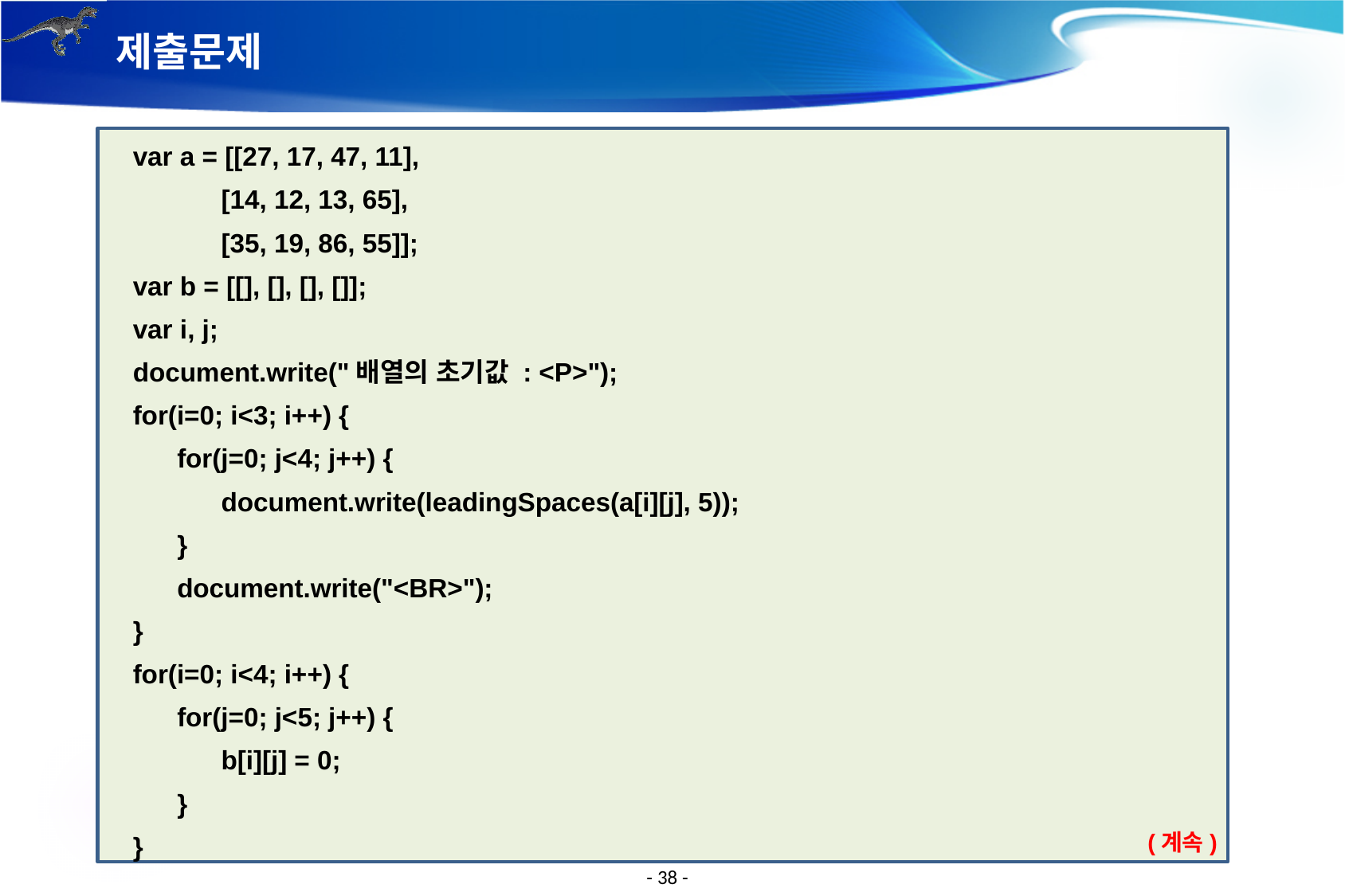

# 제출문제
var a = [[27, 17, 47, 11],
            [14, 12, 13, 65],
            [35, 19, 86, 55]];
var b = [[], [], [], []];
var i, j;
document.write("배열의 초기값 : <P>");
for(i=0; i<3; i++) {
      for(j=0; j<4; j++) {
            document.write(leadingSpaces(a[i][j], 5));
      }
      document.write("<BR>");
}
for(i=0; i<4; i++) {
      for(j=0; j<5; j++) {
            b[i][j] = 0;
      }
}
(계속)